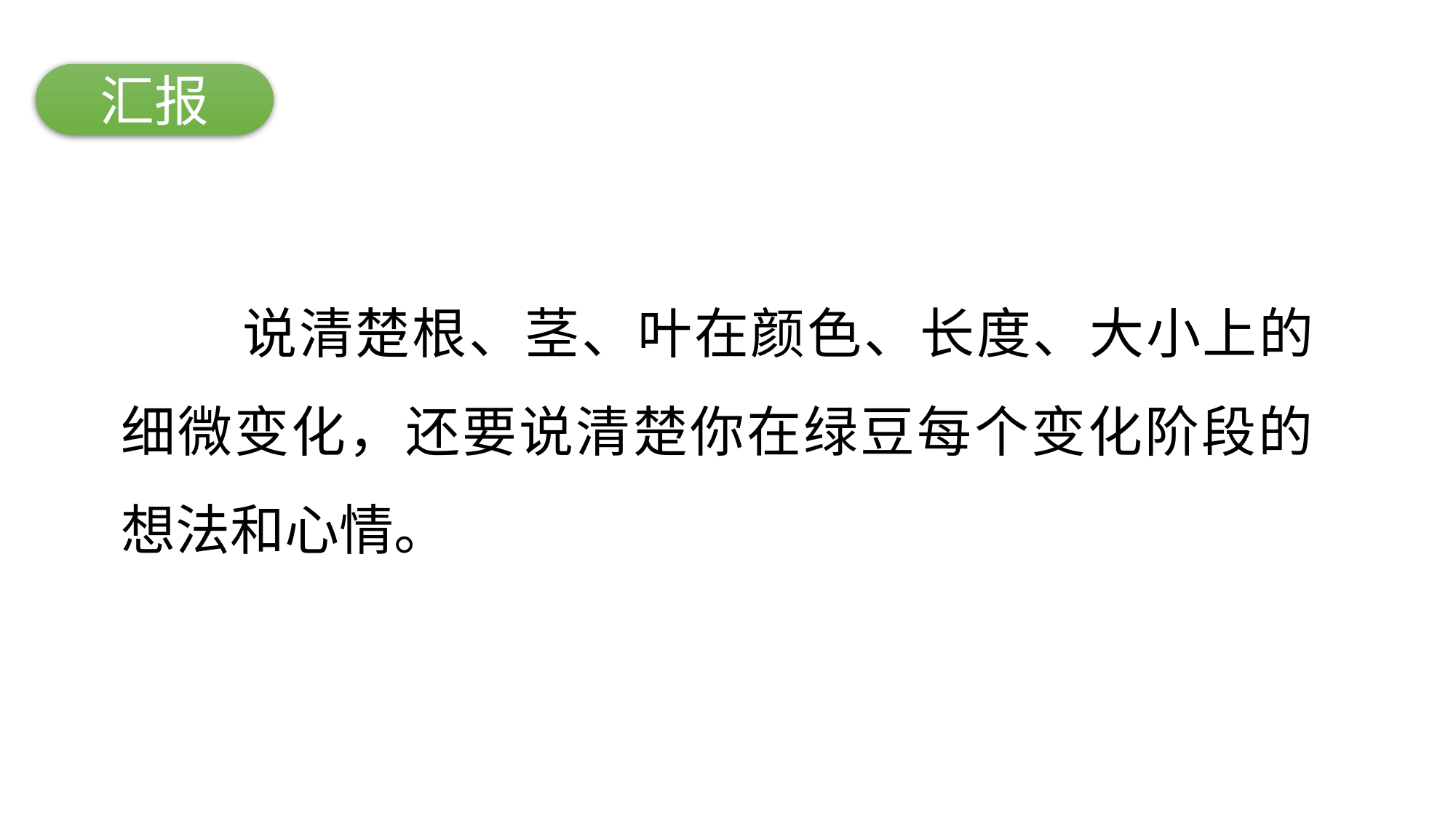

汇报
     说清楚根、茎、叶在颜色、长度、大小上的细微变化，还要说清楚你在绿豆每个变化阶段的想法和心情。